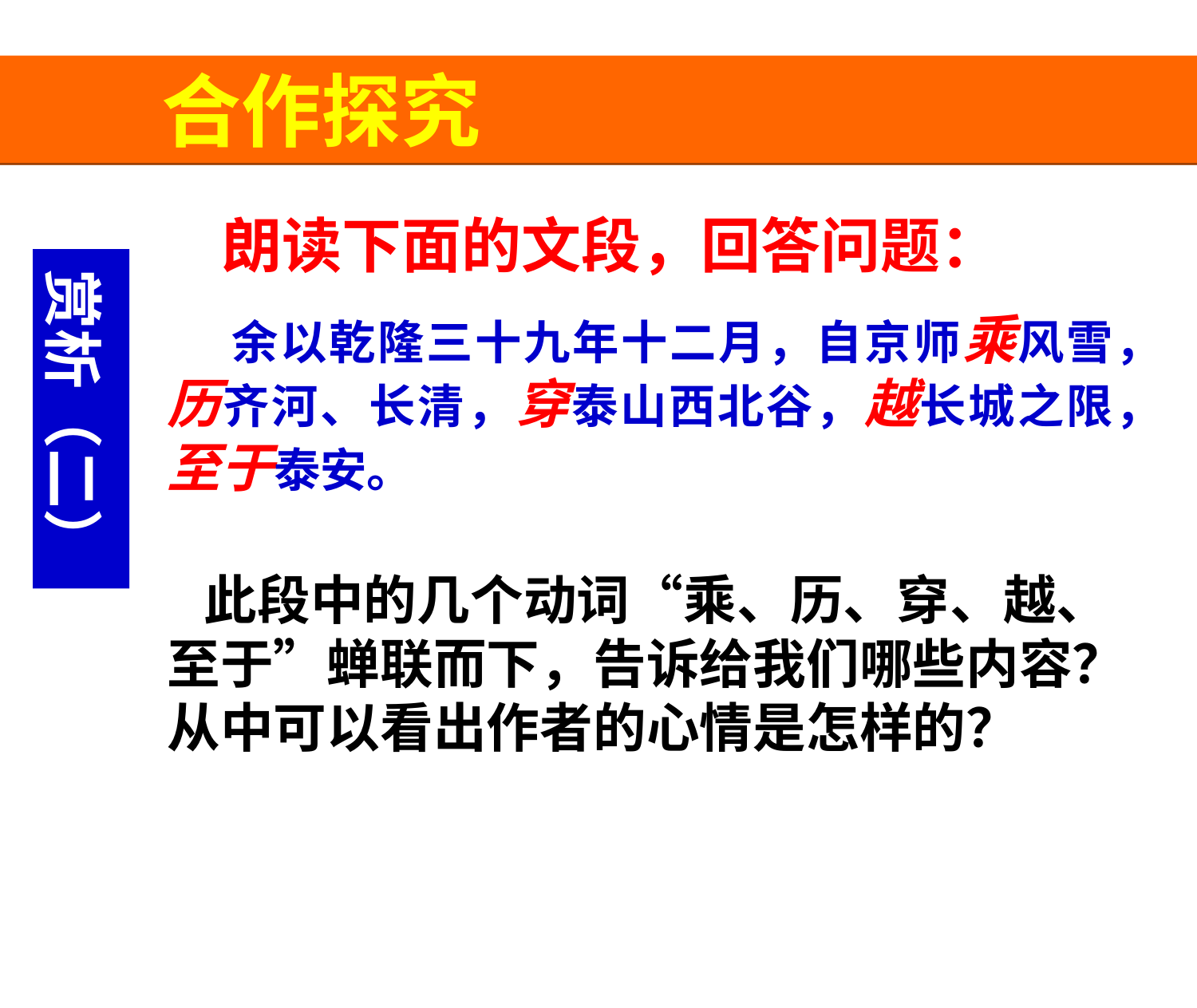

合作探究
   朗读下面的文段，回答问题：
    余以乾隆三十九年十二月，自京师乘风雪，历齐河、长清，穿泰山西北谷，越长城之限，至于泰安。

赏析（二）

  此段中的几个动词“乘、历、穿、越、至于”蝉联而下，告诉给我们哪些内容？从中可以看出作者的心情是怎样的？